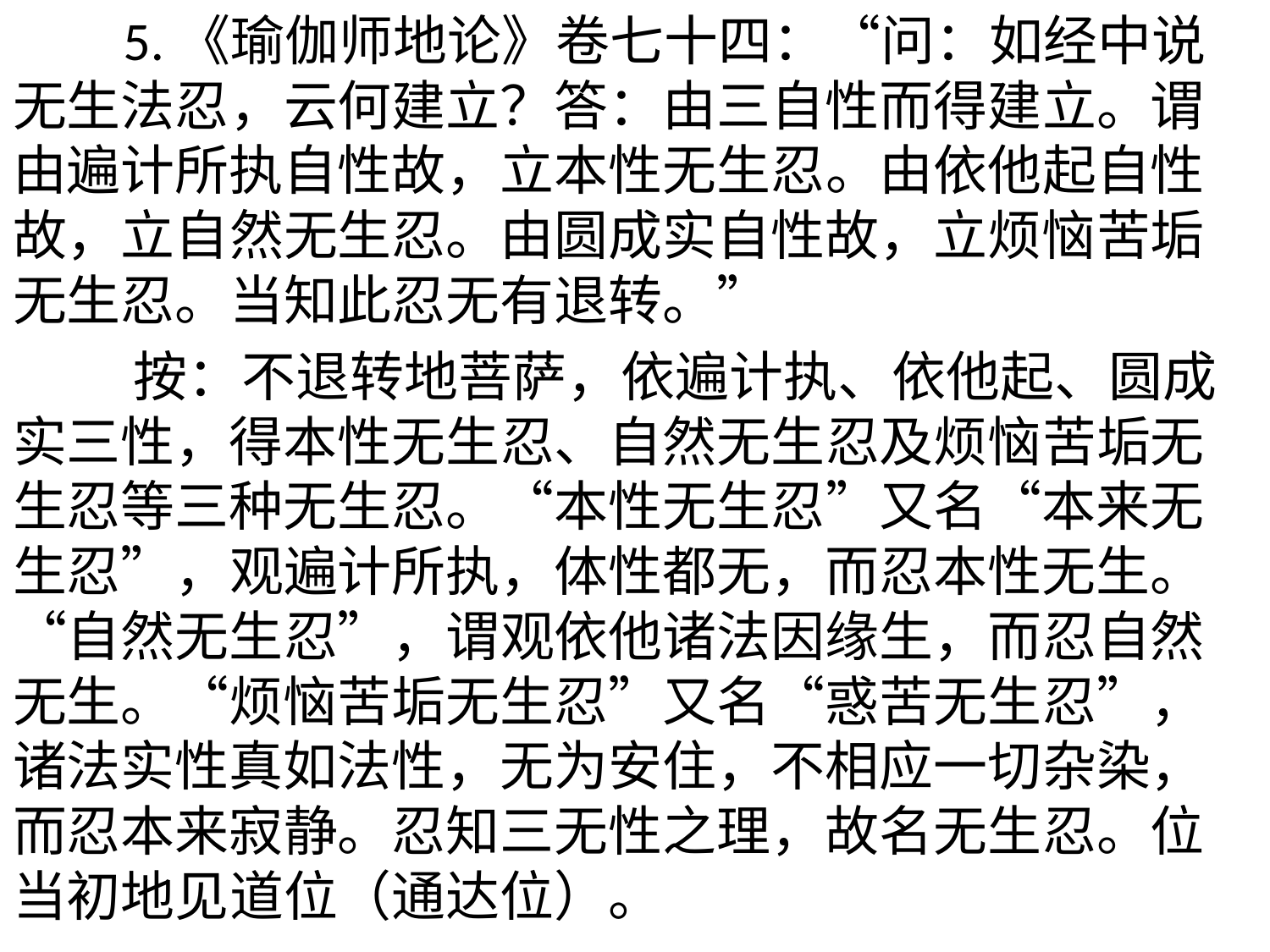

5.《瑜伽师地论》卷七十四：“问：如经中说无生法忍，云何建立？答：由三自性而得建立。谓由遍计所执自性故，立本性无生忍。由依他起自性故，立自然无生忍。由圆成实自性故，立烦恼苦垢无生忍。当知此忍无有退转。”
         按：不退转地菩萨，依遍计执、依他起、圆成实三性，得本性无生忍、自然无生忍及烦恼苦垢无生忍等三种无生忍。“本性无生忍”又名“本来无生忍”，观遍计所执，体性都无，而忍本性无生。“自然无生忍”，谓观依他诸法因缘生，而忍自然无生。“烦恼苦垢无生忍”又名“惑苦无生忍”，诸法实性真如法性，无为安住，不相应一切杂染，而忍本来寂静。忍知三无性之理，故名无生忍。位当初地见道位（通达位）。